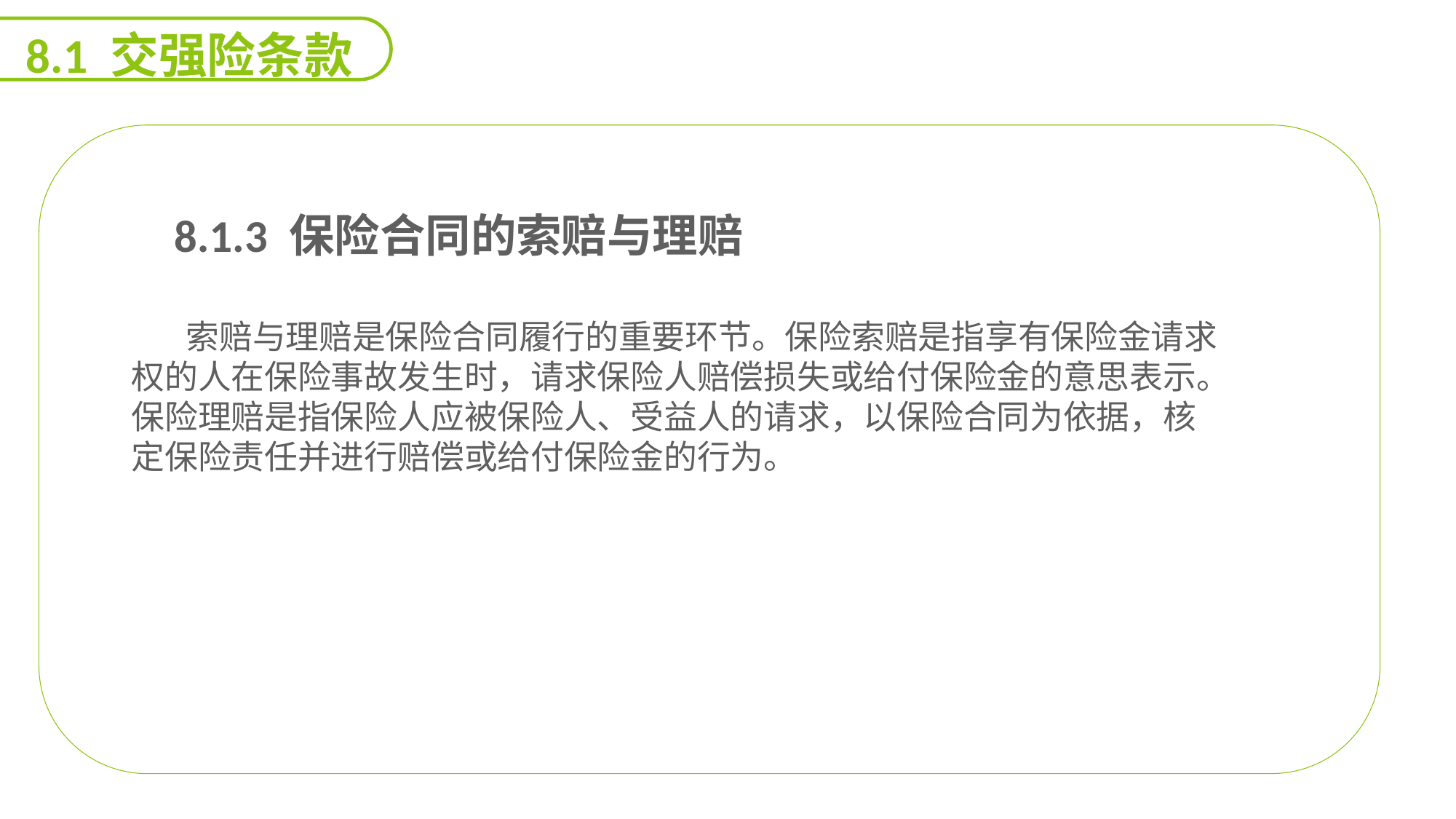

8.1 交强险条款

 8.1.3 保险合同的索赔与理赔

索赔与理赔是保险合同履行的重要环节。保险索赔是指享有保险金请求权的人在保险事故发生时，请求保险人赔偿损失或给付保险金的意思表示。保险理赔是指保险人应被保险人、受益人的请求，以保险合同为依据，核定保险责任并进行赔偿或给付保险金的行为。

延迟符